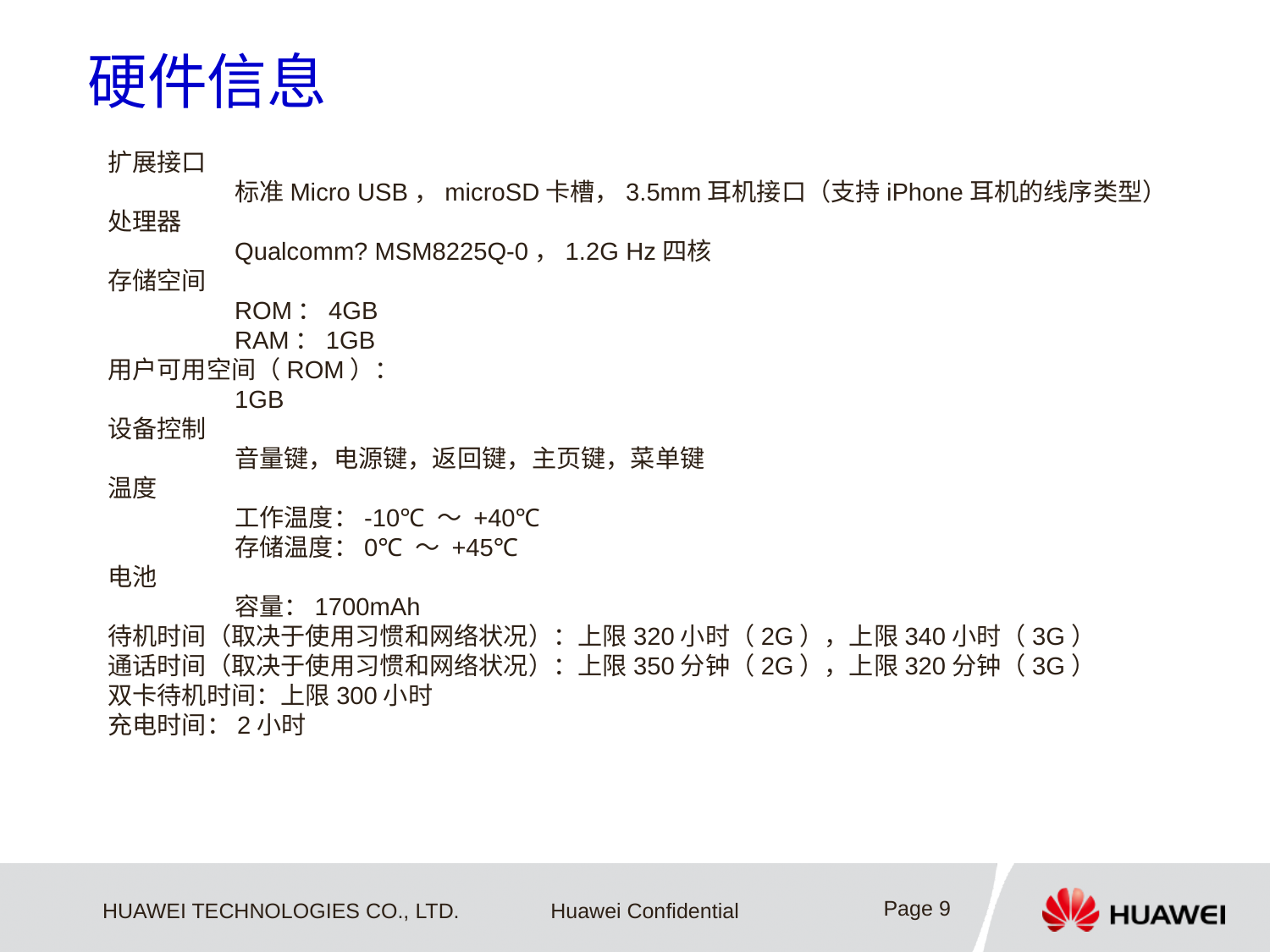

# 硬件信息
扩展接口
	标准Micro USB，microSD卡槽，3.5mm耳机接口（支持iPhone耳机的线序类型）
处理器
	Qualcomm? MSM8225Q-0，1.2G Hz四核
存储空间
	ROM：4GB
	RAM：1GB
用户可用空间（ROM）：
	1GB
设备控制
	音量键，电源键，返回键，主页键，菜单键
温度
	工作温度：-10℃ ～ +40℃
	存储温度：0℃ ～ +45℃
电池
	容量：1700mAh
待机时间（取决于使用习惯和网络状况）：上限320小时（2G），上限340小时（3G）
通话时间（取决于使用习惯和网络状况）：上限350分钟（2G），上限320分钟（3G）
双卡待机时间：上限300小时
充电时间：2小时
Page 9